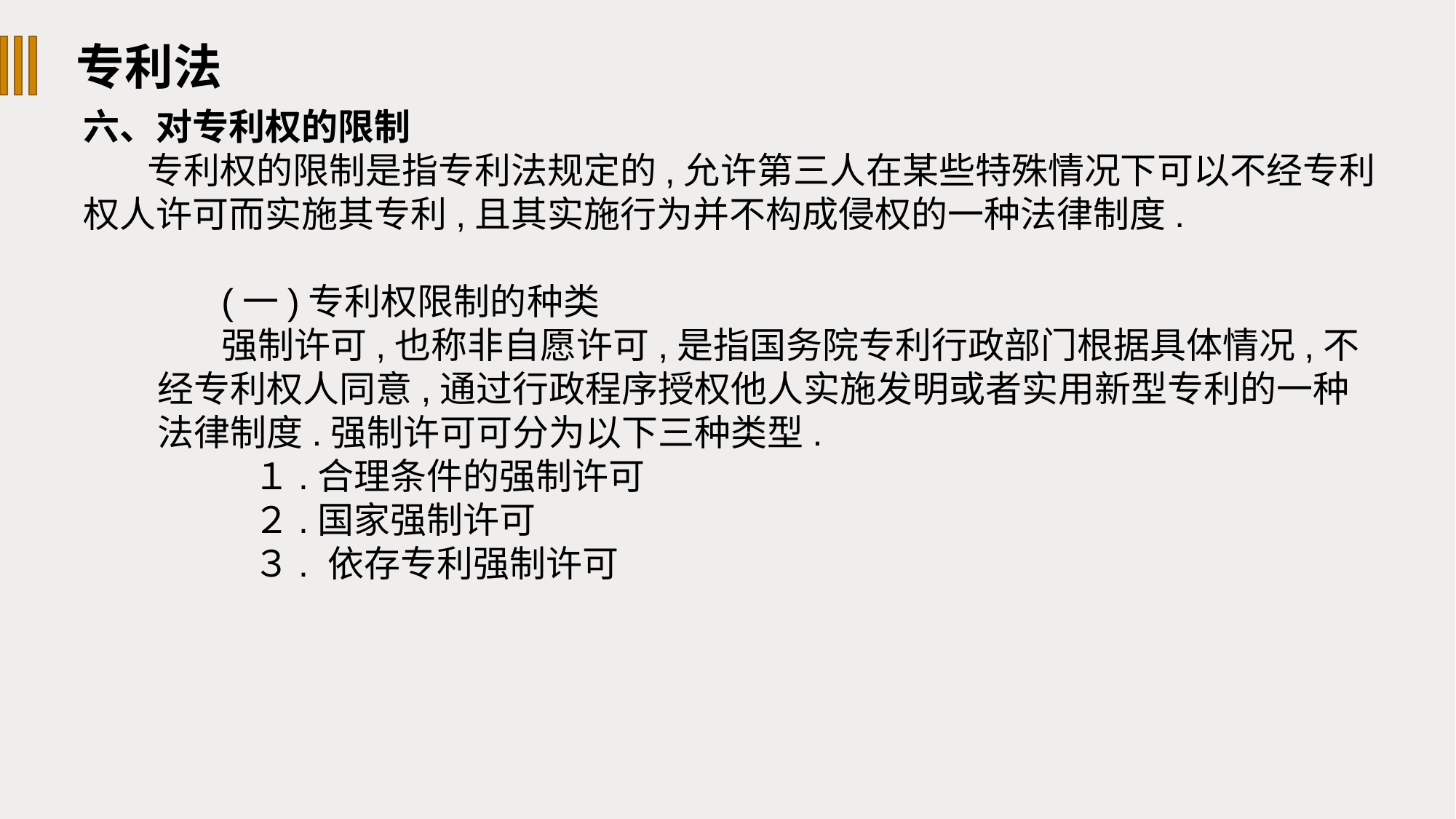

专利法

六、对专利权的限制
专利权的限制是指专利法规定的,允许第三人在某些特殊情况下可以不经专利权人许可而实施其专利,且其实施行为并不构成侵权的一种法律制度.

(一)专利权限制的种类
强制许可,也称非自愿许可,是指国务院专利行政部门根据具体情况,不经专利权人同意,通过行政程序授权他人实施发明或者实用新型专利的一种法律制度.强制许可可分为以下三种类型.
１.合理条件的强制许可
２.国家强制许可
３. 依存专利强制许可